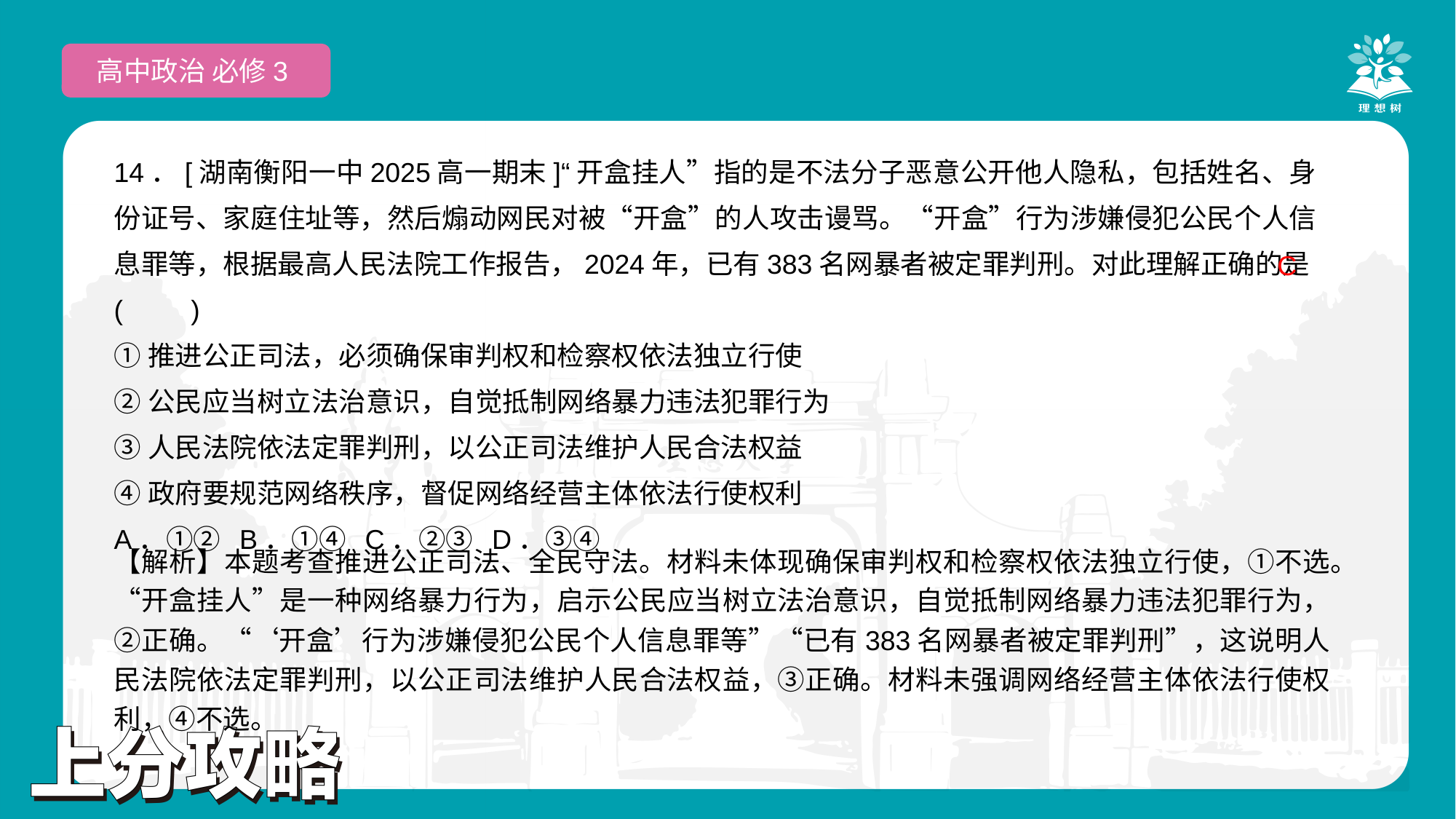

高中政治 必修3
14．[湖南衡阳一中2025高一期末]“开盒挂人”指的是不法分子恶意公开他人隐私，包括姓名、身份证号、家庭住址等，然后煽动网民对被“开盒”的人攻击谩骂。“开盒”行为涉嫌侵犯公民个人信息罪等，根据最高人民法院工作报告，2024年，已有383名网暴者被定罪判刑。对此理解正确的是(　　)
①推进公正司法，必须确保审判权和检察权依法独立行使
②公民应当树立法治意识，自觉抵制网络暴力违法犯罪行为
③人民法院依法定罪判刑，以公正司法维护人民合法权益
④政府要规范网络秩序，督促网络经营主体依法行使权利
A．①②  B．①④  C．②③  D．③④
C
【解析】本题考查推进公正司法、全民守法。材料未体现确保审判权和检察权依法独立行使，①不选。“开盒挂人”是一种网络暴力行为，启示公民应当树立法治意识，自觉抵制网络暴力违法犯罪行为，②正确。“‘开盒’行为涉嫌侵犯公民个人信息罪等”“已有383名网暴者被定罪判刑”，这说明人民法院依法定罪判刑，以公正司法维护人民合法权益，③正确。材料未强调网络经营主体依法行使权利，④不选。